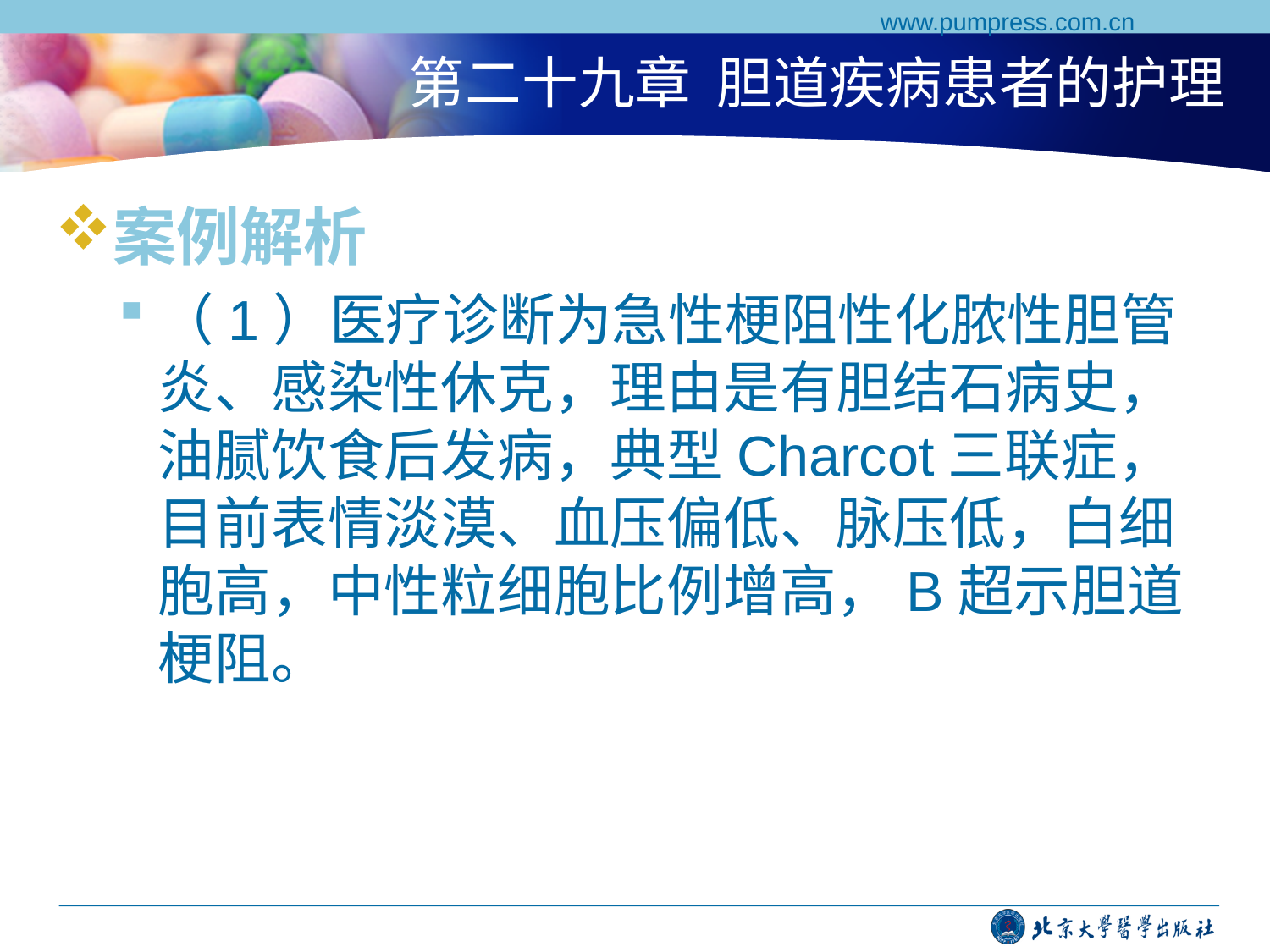

www.pumpress.com.cn
# 第二十九章  胆道疾病患者的护理
案例解析
（1）医疗诊断为急性梗阻性化脓性胆管炎、感染性休克，理由是有胆结石病史，油腻饮食后发病，典型Charcot三联症，目前表情淡漠、血压偏低、脉压低，白细胞高，中性粒细胞比例增高，B超示胆道梗阻。